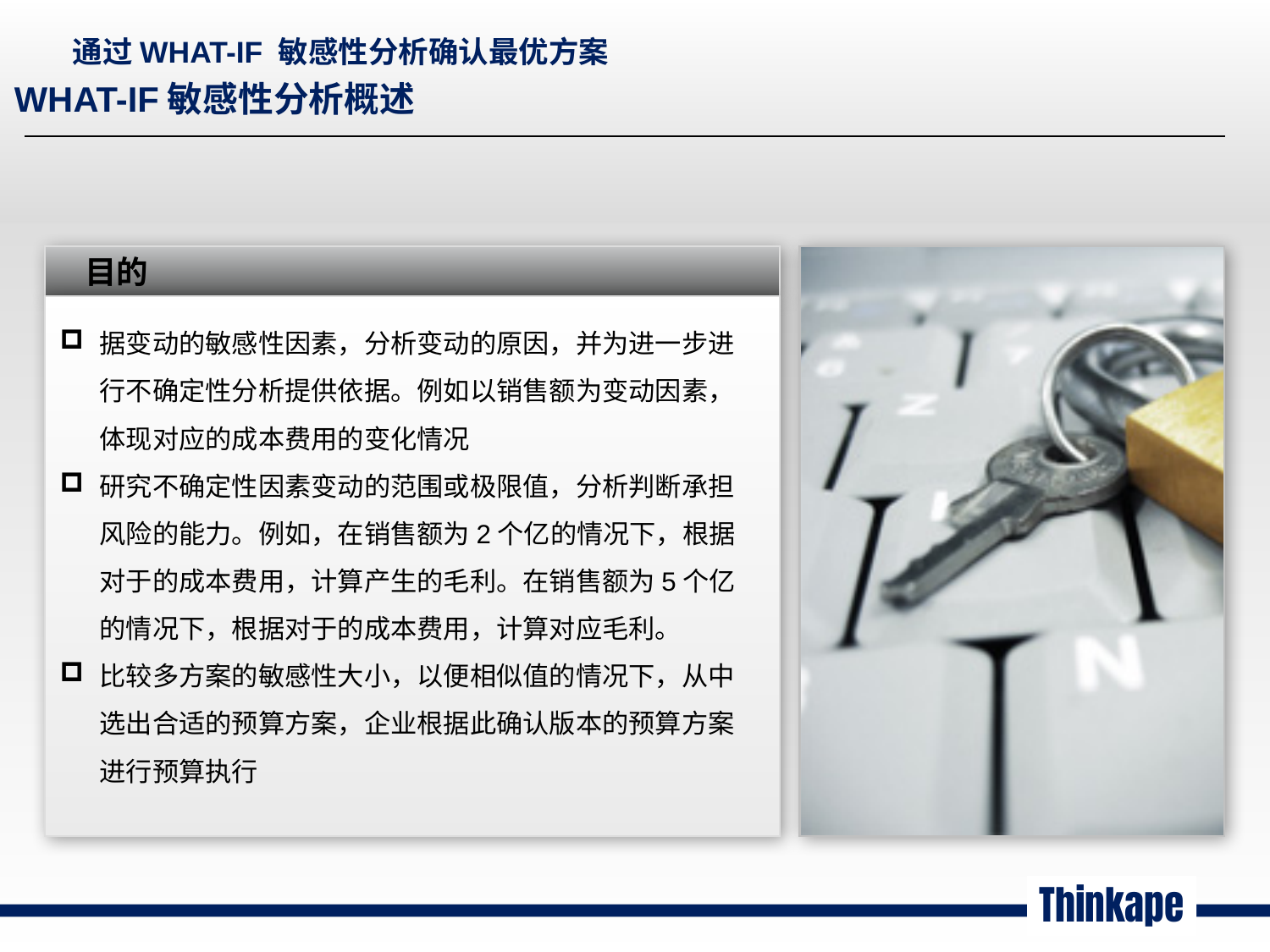

# 通过WHAT-IF 敏感性分析确认最优方案
WHAT-IF敏感性分析概述
目的

据变动的敏感性因素，分析变动的原因，并为进一步进行不确定性分析提供依据。例如以销售额为变动因素，体现对应的成本费用的变化情况
研究不确定性因素变动的范围或极限值，分析判断承担风险的能力。例如，在销售额为2个亿的情况下，根据对于的成本费用，计算产生的毛利。在销售额为5个亿的情况下，根据对于的成本费用，计算对应毛利。
比较多方案的敏感性大小，以便相似值的情况下，从中选出合适的预算方案，企业根据此确认版本的预算方案进行预算执行